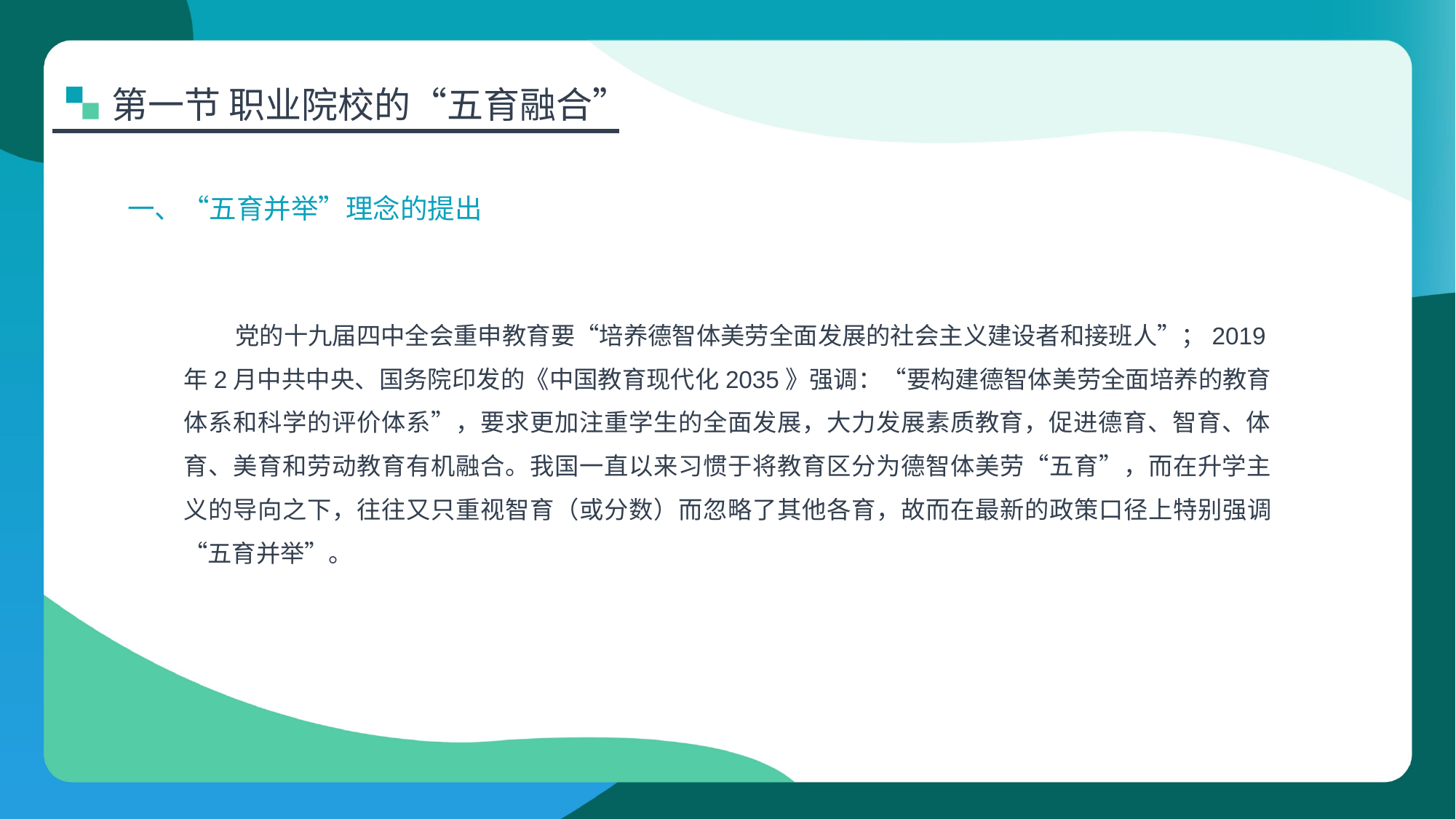

第一节 职业院校的“五育融合”

一、“五育并举”理念的提出
党的十九届四中全会重申教育要“培养德智体美劳全面发展的社会主义建设者和接班人”；2019年2月中共中央、国务院印发的《中国教育现代化2035》强调：“要构建德智体美劳全面培养的教育体系和科学的评价体系”，要求更加注重学生的全面发展，大力发展素质教育，促进德育、智育、体育、美育和劳动教育有机融合。我国一直以来习惯于将教育区分为德智体美劳“五育”，而在升学主义的导向之下，往往又只重视智育（或分数）而忽略了其他各育，故而在最新的政策口径上特别强调“五育并举”。